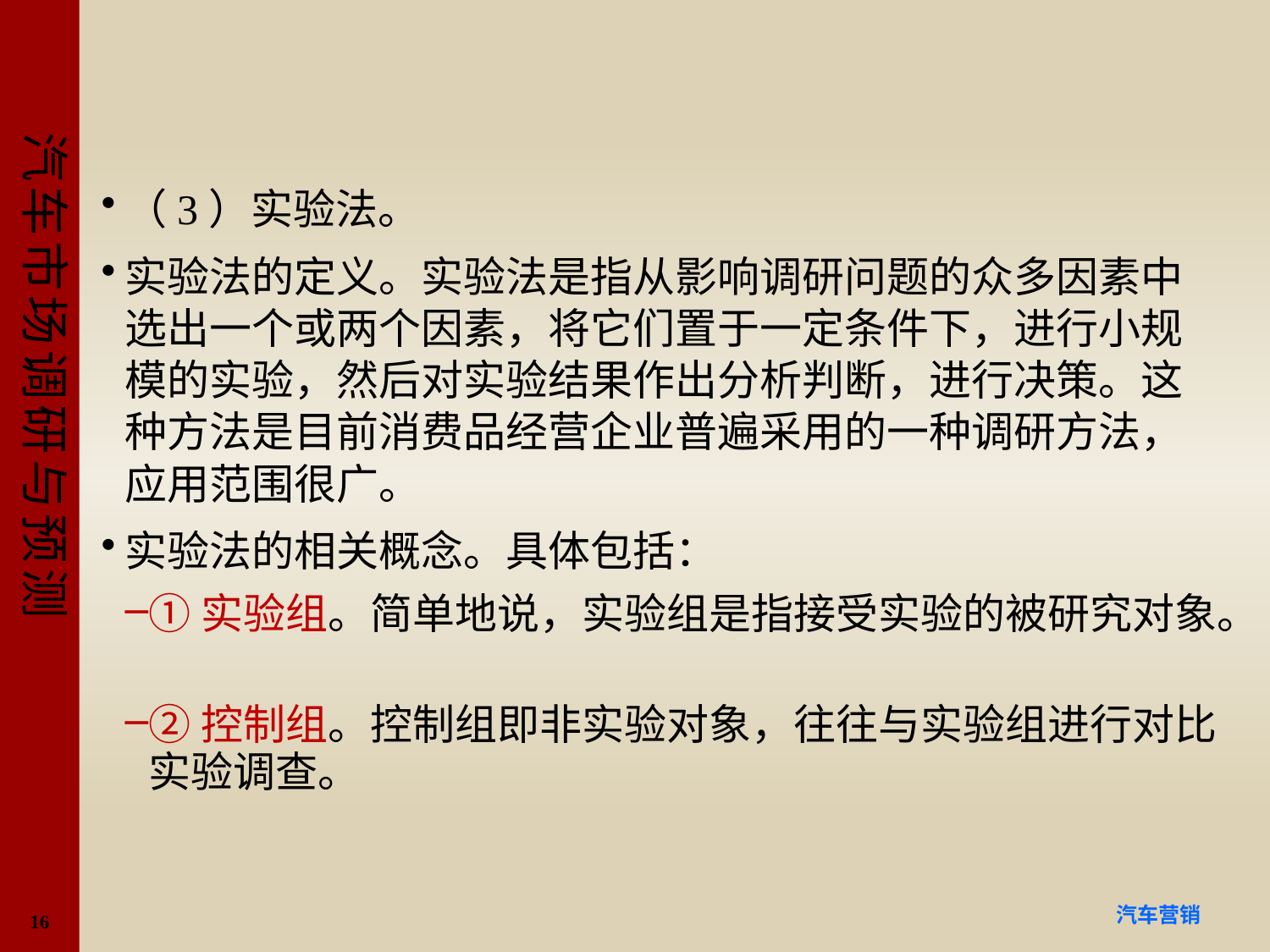

#
（3）实验法。
实验法的定义。实验法是指从影响调研问题的众多因素中选出一个或两个因素，将它们置于一定条件下，进行小规模的实验，然后对实验结果作出分析判断，进行决策。这种方法是目前消费品经营企业普遍采用的一种调研方法，应用范围很广。
实验法的相关概念。具体包括：
①实验组。简单地说，实验组是指接受实验的被研究对象。
②控制组。控制组即非实验对象，往往与实验组进行对比实验调查。

16